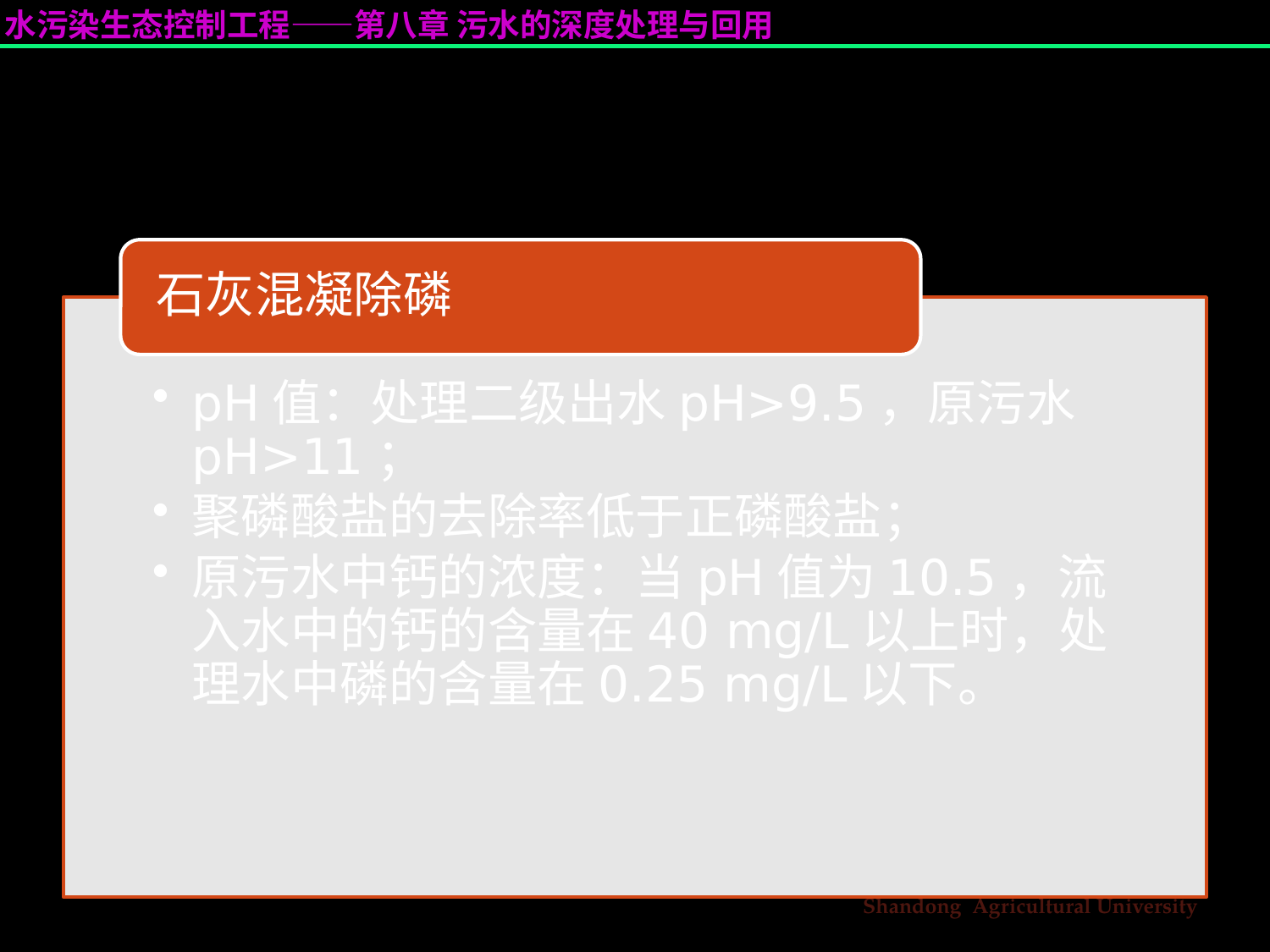

#
pH值：处理二级出水pH>9.5，原污水pH>11；
聚磷酸盐的去除率低于正磷酸盐；
原污水中钙的浓度：当pH值为10.5，流入水中的钙的含量在40 mg/L以上时，处理水中磷的含量在0.25 mg/L以下。
石灰混凝除磷